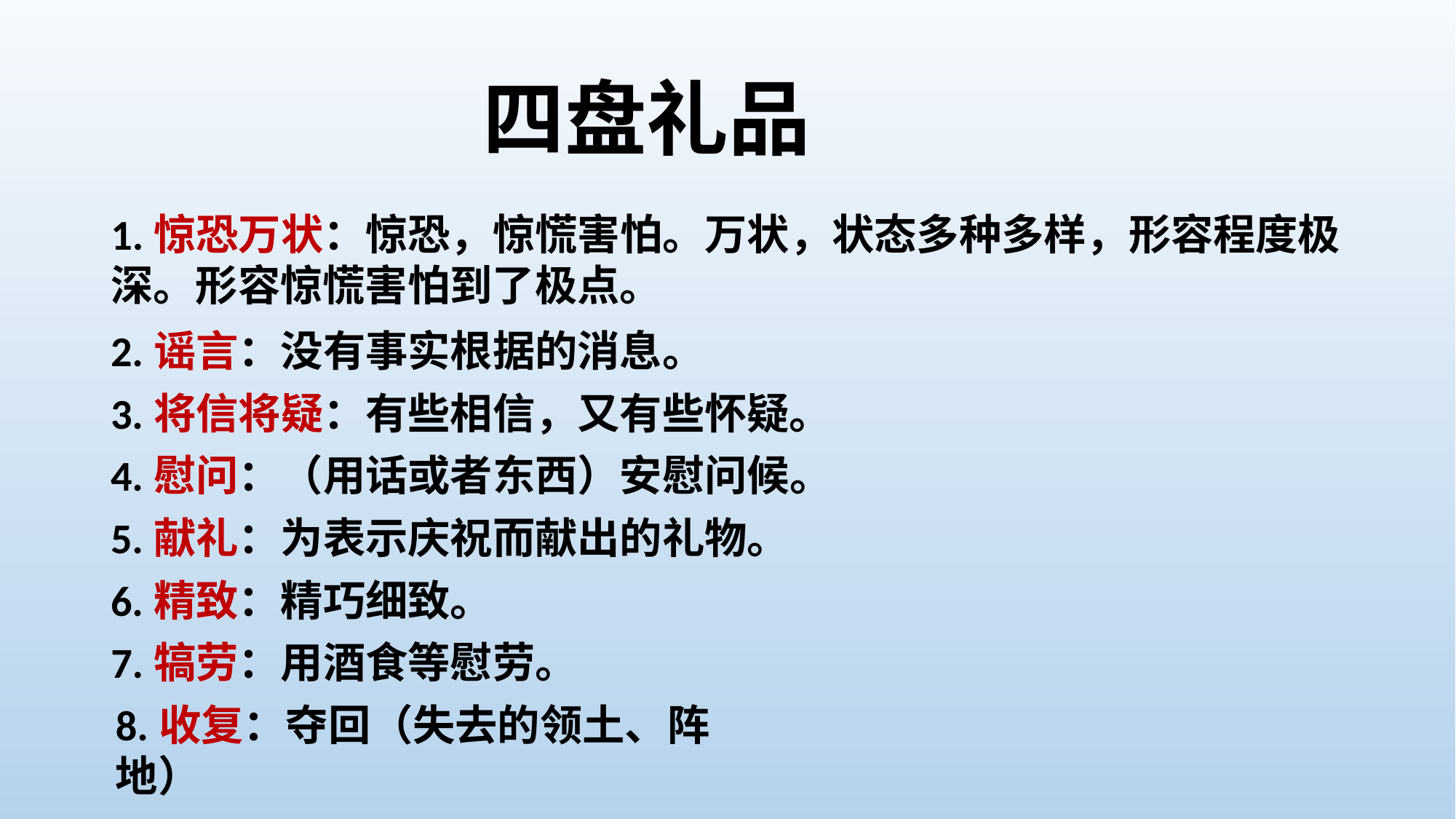

# 四盘礼品
1.惊恐万状：惊恐，惊慌害怕。万状，状态多种多样，形容程度极深。形容惊慌害怕到了极点。
2.谣言：没有事实根据的消息。
3.将信将疑：有些相信，又有些怀疑。
4.慰问：（用话或者东西）安慰问候。
5.献礼：为表示庆祝而献出的礼物。
6.精致：精巧细致。
7.犒劳：用酒食等慰劳。
8.收复：夺回（失去的领土、阵地）